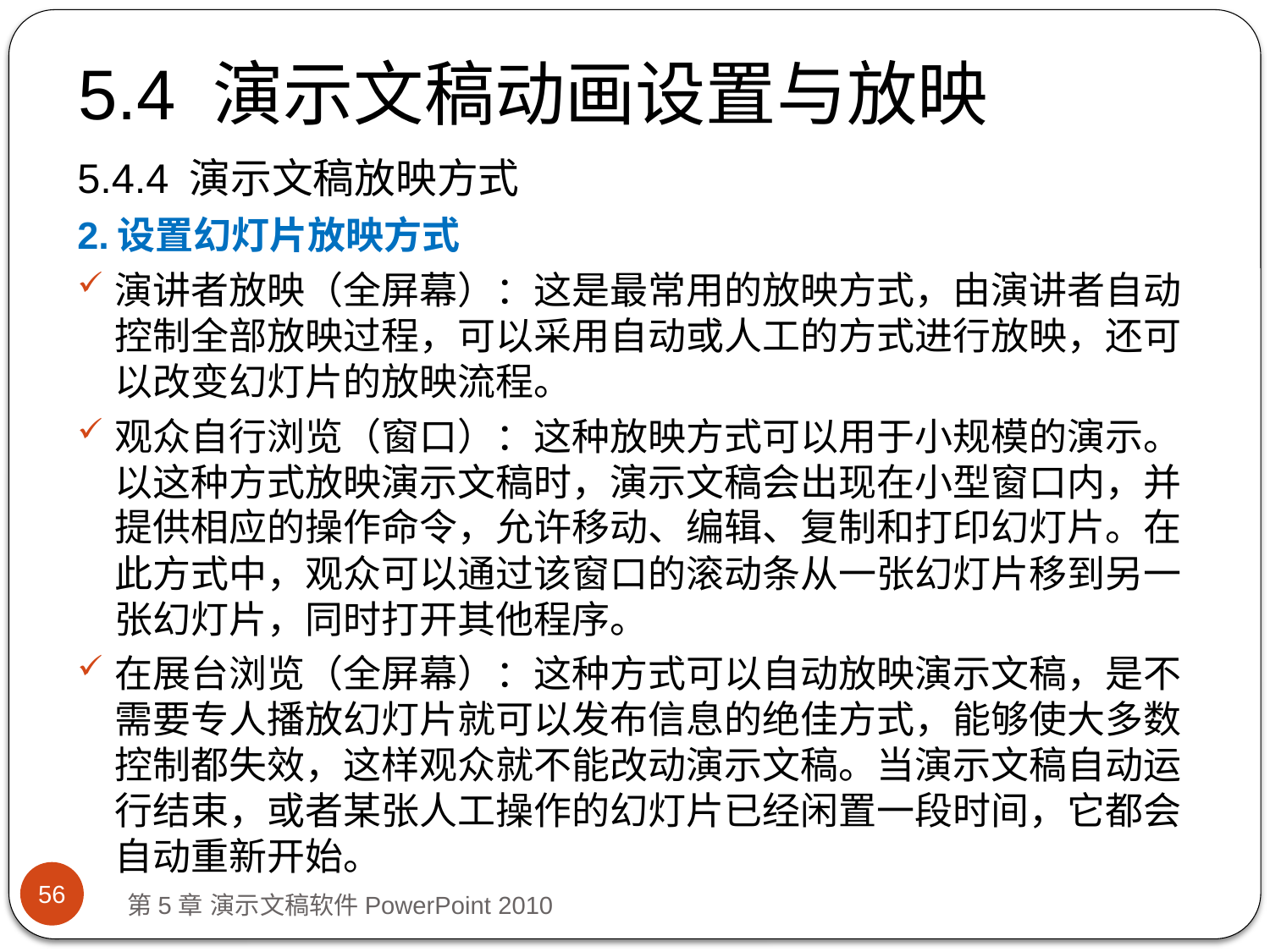

# 5.4 演示文稿动画设置与放映
5.4.4 演示文稿放映方式
2.设置幻灯片放映方式
演讲者放映（全屏幕）：这是最常用的放映方式，由演讲者自动控制全部放映过程，可以采用自动或人工的方式进行放映，还可以改变幻灯片的放映流程。
观众自行浏览（窗口）：这种放映方式可以用于小规模的演示。以这种方式放映演示文稿时，演示文稿会出现在小型窗口内，并提供相应的操作命令，允许移动、编辑、复制和打印幻灯片。在此方式中，观众可以通过该窗口的滚动条从一张幻灯片移到另一张幻灯片，同时打开其他程序。
在展台浏览（全屏幕）：这种方式可以自动放映演示文稿，是不需要专人播放幻灯片就可以发布信息的绝佳方式，能够使大多数控制都失效，这样观众就不能改动演示文稿。当演示文稿自动运行结束，或者某张人工操作的幻灯片已经闲置一段时间，它都会自动重新开始。

56
第5章 演示文稿软件PowerPoint 2010